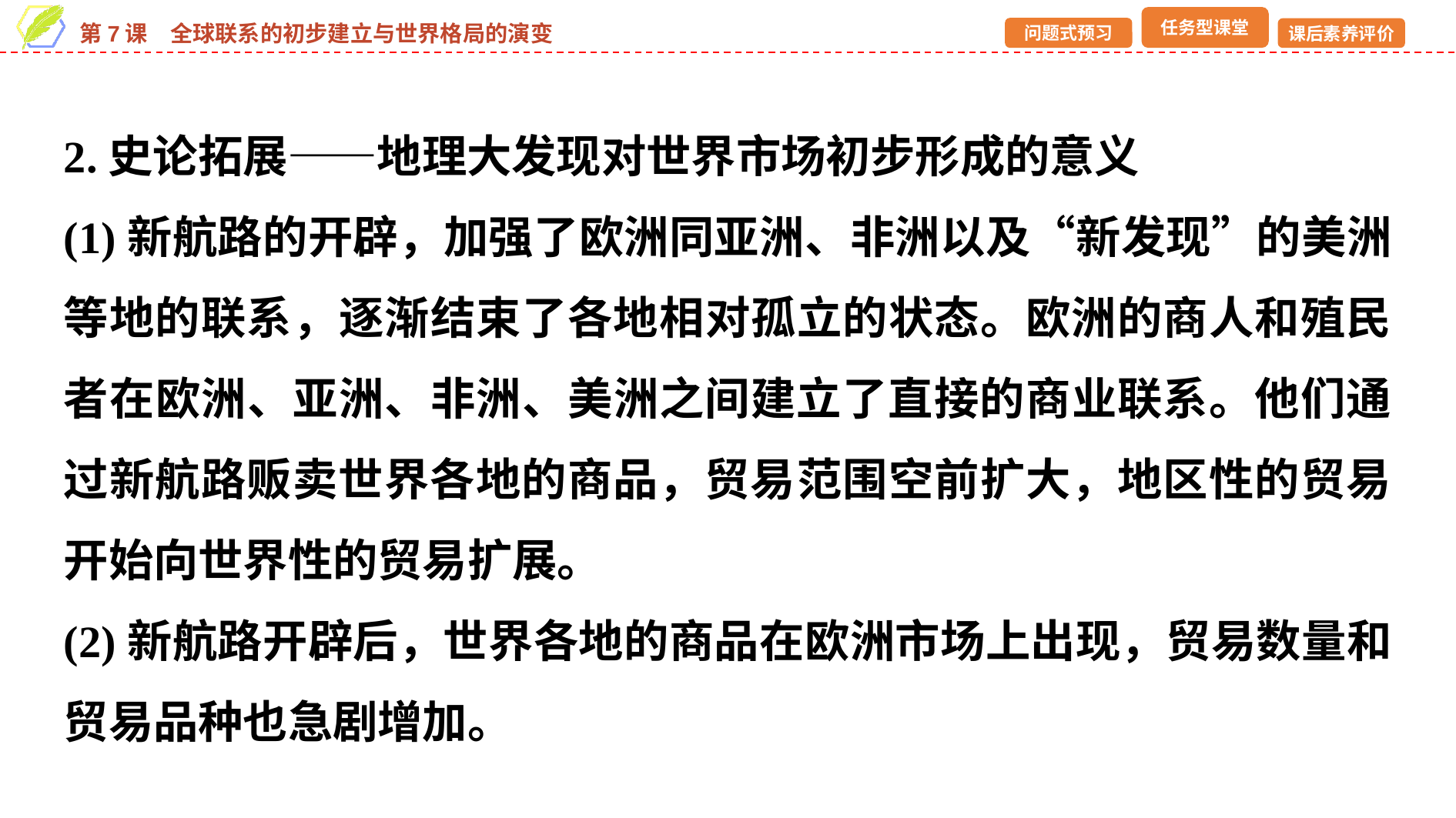

2.史论拓展——地理大发现对世界市场初步形成的意义
(1)新航路的开辟，加强了欧洲同亚洲、非洲以及“新发现”的美洲等地的联系，逐渐结束了各地相对孤立的状态。欧洲的商人和殖民者在欧洲、亚洲、非洲、美洲之间建立了直接的商业联系。他们通过新航路贩卖世界各地的商品，贸易范围空前扩大，地区性的贸易开始向世界性的贸易扩展。
(2)新航路开辟后，世界各地的商品在欧洲市场上出现，贸易数量和贸易品种也急剧增加。